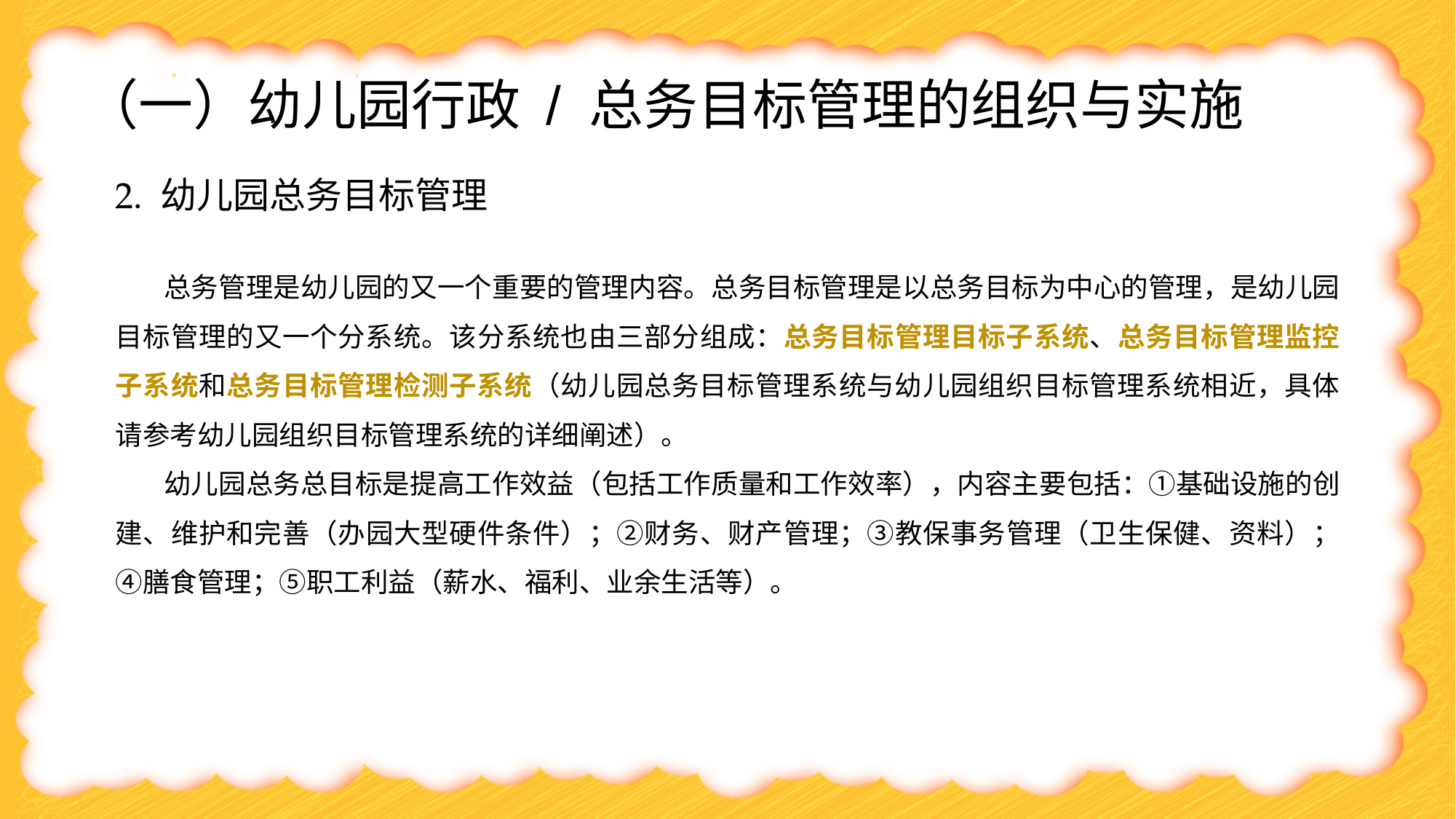

（一）幼儿园行政 / 总务目标管理的组织与实施
2. 幼儿园总务目标管理
总务管理是幼儿园的又一个重要的管理内容。总务目标管理是以总务目标为中心的管理，是幼儿园目标管理的又一个分系统。该分系统也由三部分组成：总务目标管理目标子系统、总务目标管理监控子系统和总务目标管理检测子系统（幼儿园总务目标管理系统与幼儿园组织目标管理系统相近，具体请参考幼儿园组织目标管理系统的详细阐述）。
幼儿园总务总目标是提高工作效益（包括工作质量和工作效率），内容主要包括：①基础设施的创建、维护和完善（办园大型硬件条件）；②财务、财产管理；③教保事务管理（卫生保健、资料）；④膳食管理；⑤职工利益（薪水、福利、业余生活等）。